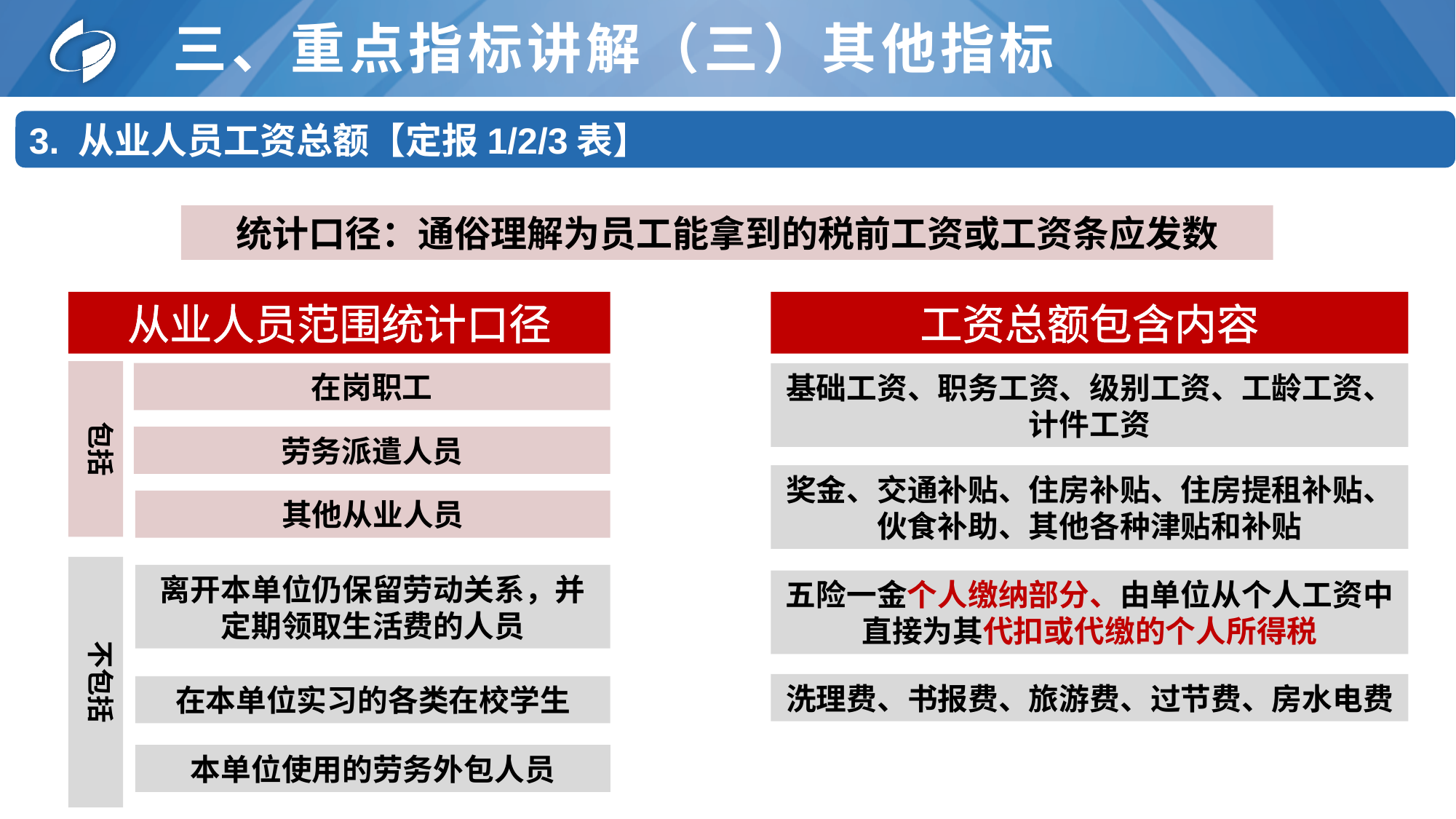

# 三、重点指标讲解（三）其他指标
3. 从业人员工资总额【定报1/2/3表】
统计口径：通俗理解为员工能拿到的税前工资或工资条应发数
从业人员范围统计口径
工资总额包含内容
包括
在岗职工
基础工资、职务工资、级别工资、工龄工资、计件工资
劳务派遣人员
奖金、交通补贴、住房补贴、住房提租补贴、伙食补助、其他各种津贴和补贴
其他从业人员
不包括
离开本单位仍保留劳动关系，并定期领取生活费的人员
五险一金个人缴纳部分、由单位从个人工资中直接为其代扣或代缴的个人所得税
洗理费、书报费、旅游费、过节费、房水电费
在本单位实习的各类在校学生
本单位使用的劳务外包人员